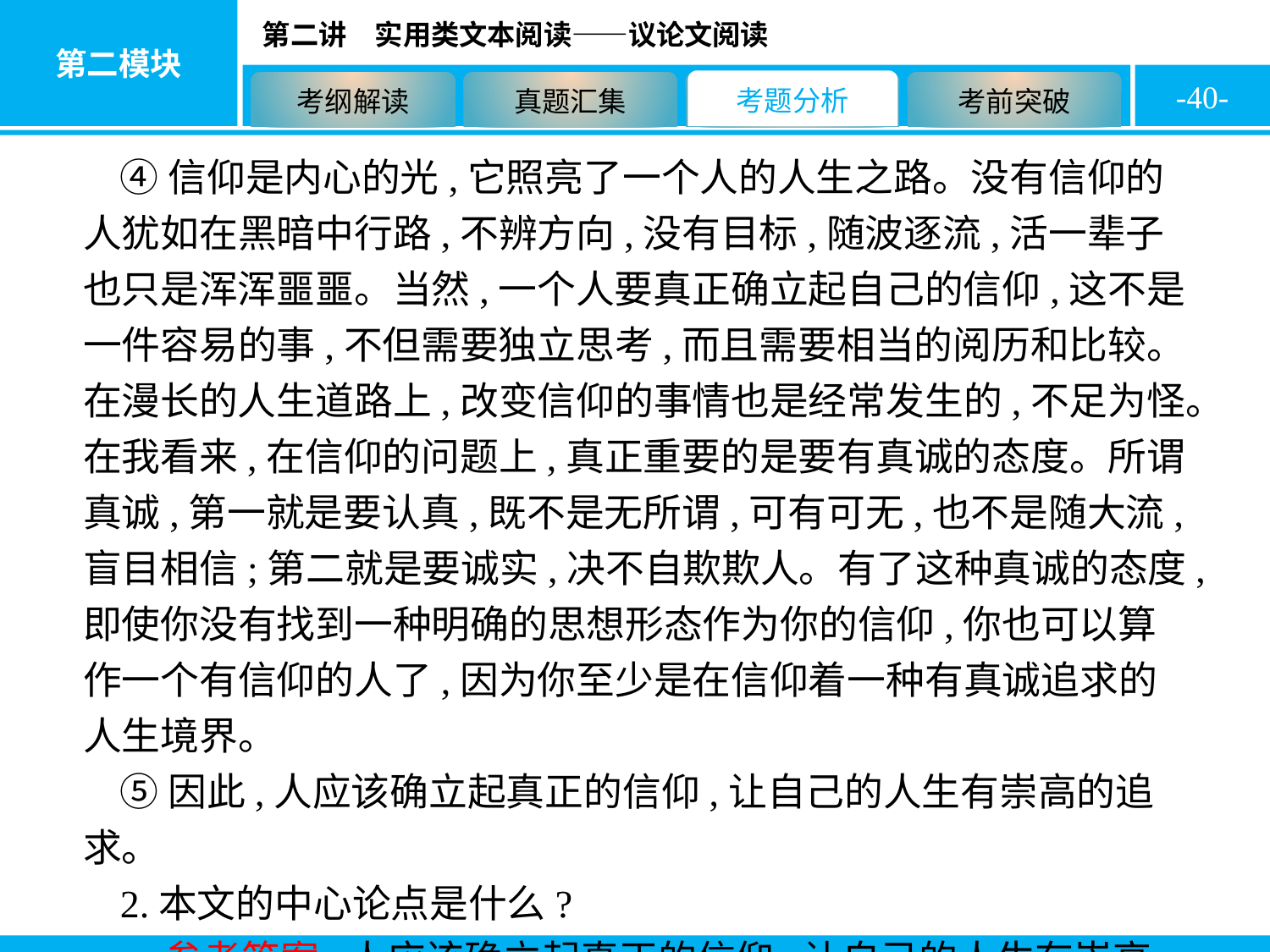

-40-
④信仰是内心的光,它照亮了一个人的人生之路。没有信仰的人犹如在黑暗中行路,不辨方向,没有目标,随波逐流,活一辈子也只是浑浑噩噩。当然,一个人要真正确立起自己的信仰,这不是一件容易的事,不但需要独立思考,而且需要相当的阅历和比较。在漫长的人生道路上,改变信仰的事情也是经常发生的,不足为怪。在我看来,在信仰的问题上,真正重要的是要有真诚的态度。所谓真诚,第一就是要认真,既不是无所谓,可有可无,也不是随大流,盲目相信;第二就是要诚实,决不自欺欺人。有了这种真诚的态度,即使你没有找到一种明确的思想形态作为你的信仰,你也可以算作一个有信仰的人了,因为你至少是在信仰着一种有真诚追求的人生境界。
⑤因此,人应该确立起真正的信仰,让自己的人生有崇高的追求。
2.本文的中心论点是什么?
    参考答案:人应该确立起真正的信仰,让自己的人生有崇高的追求。